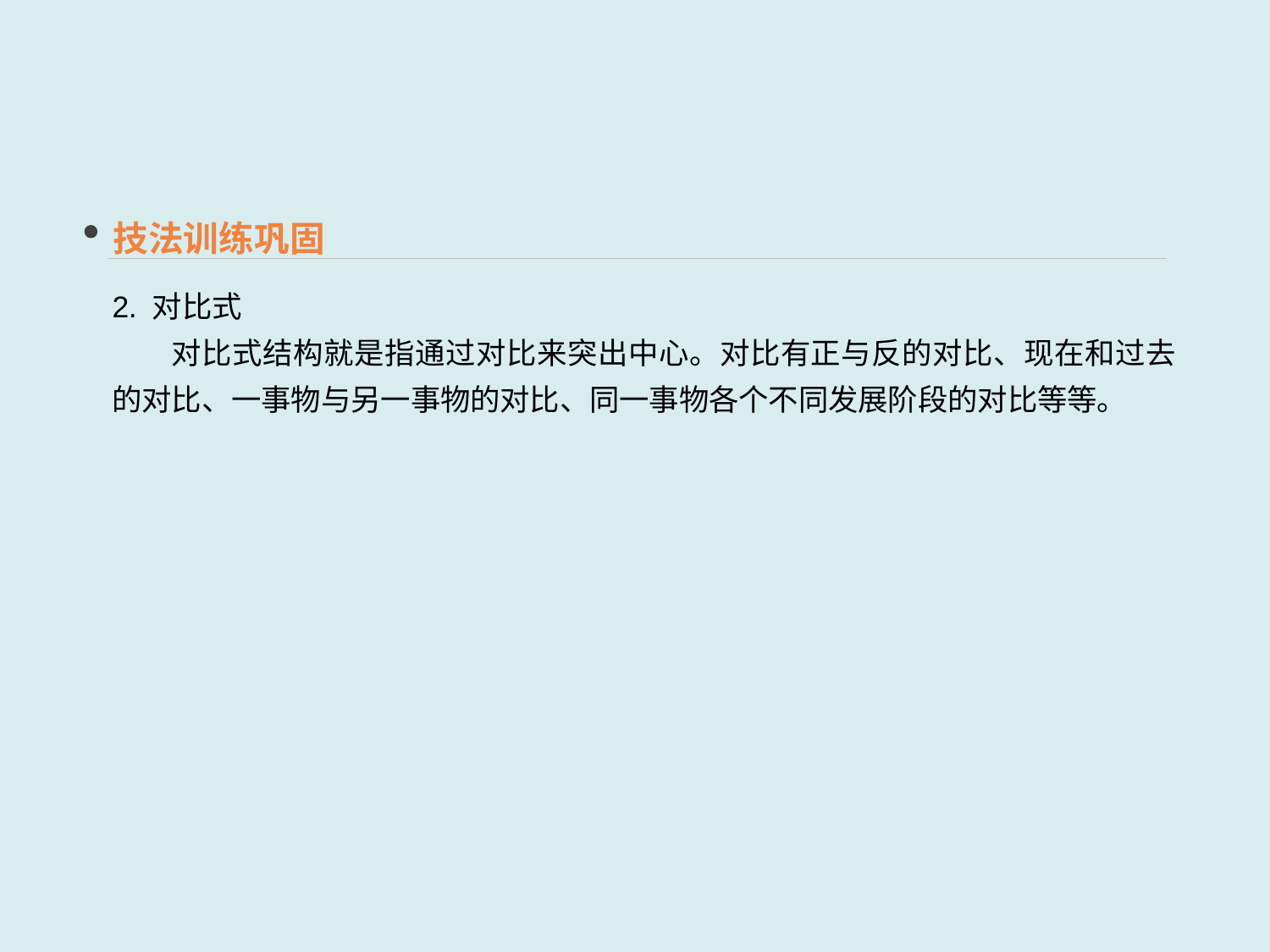

技法训练巩固

2. 对比式
       对比式结构就是指通过对比来突出中心。对比有正与反的对比、现在和过去的对比、一事物与另一事物的对比、同一事物各个不同发展阶段的对比等等。